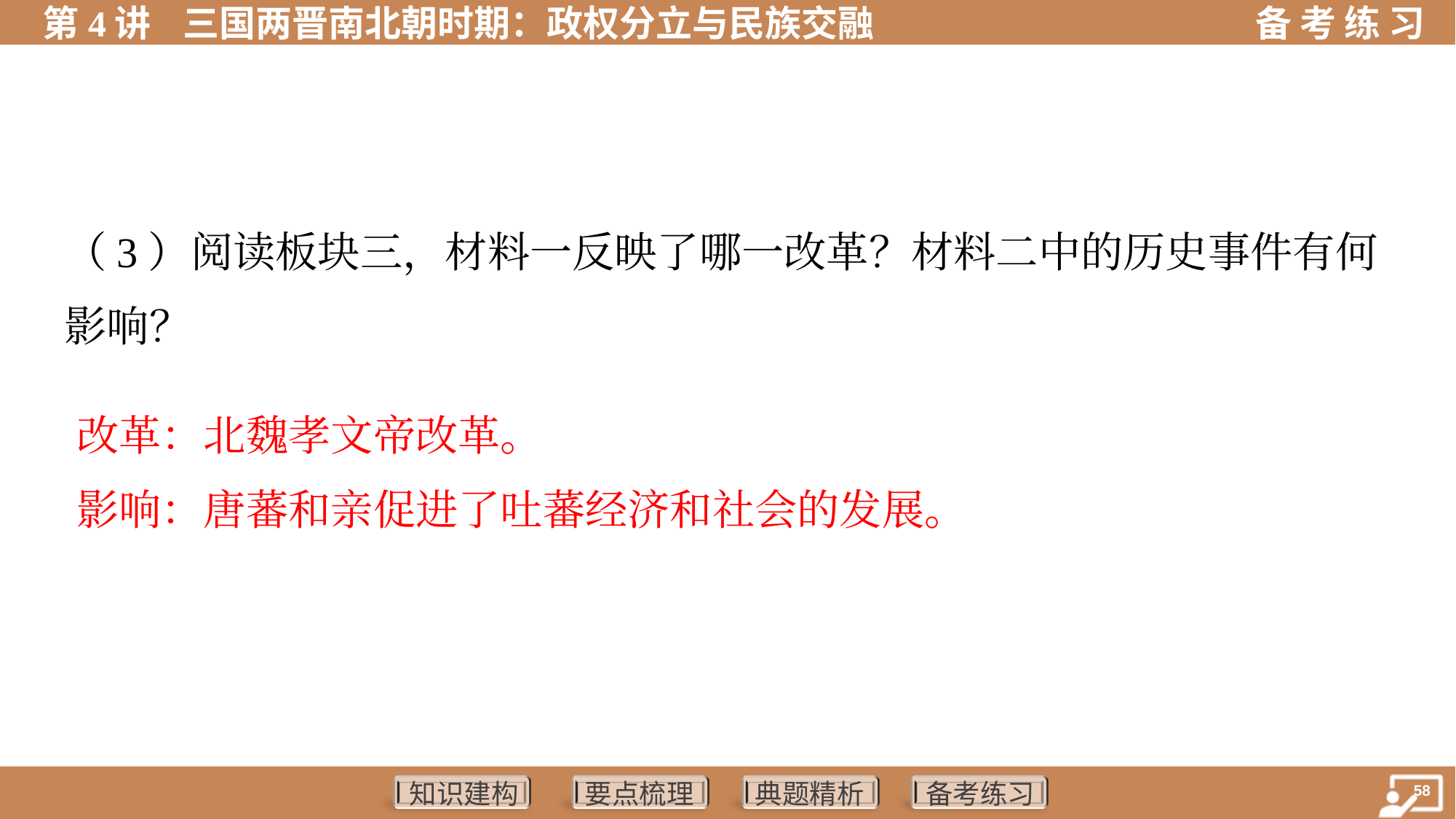

（3）阅读板块三，材料一反映了哪一改革？材料二中的历史事件有何
影响？
改革：北魏孝文帝改革。
影响：唐蕃和亲促进了吐蕃经济和社会的发展。